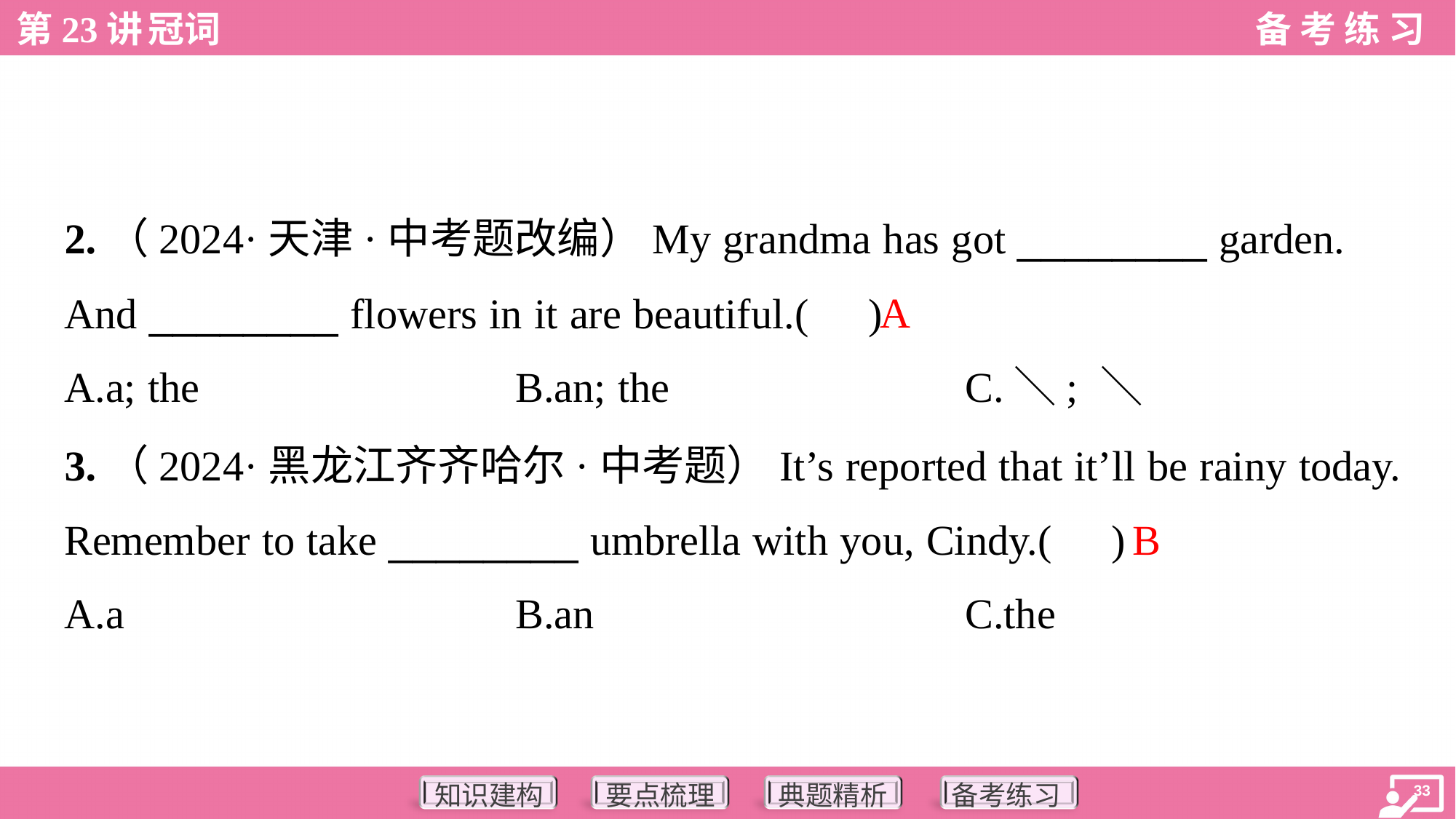

2.（2024·天津·中考题改编）My grandma has got ________ garden.
And ________ flowers in it are beautiful.(     )
A
A.a; the	B.an; the	C.＼; ＼
3.（2024·黑龙江齐齐哈尔·中考题）It’s reported that it’ll be rainy today.
Remember to take ________ umbrella with you, Cindy.(     )
B
A.a	B.an	C.the